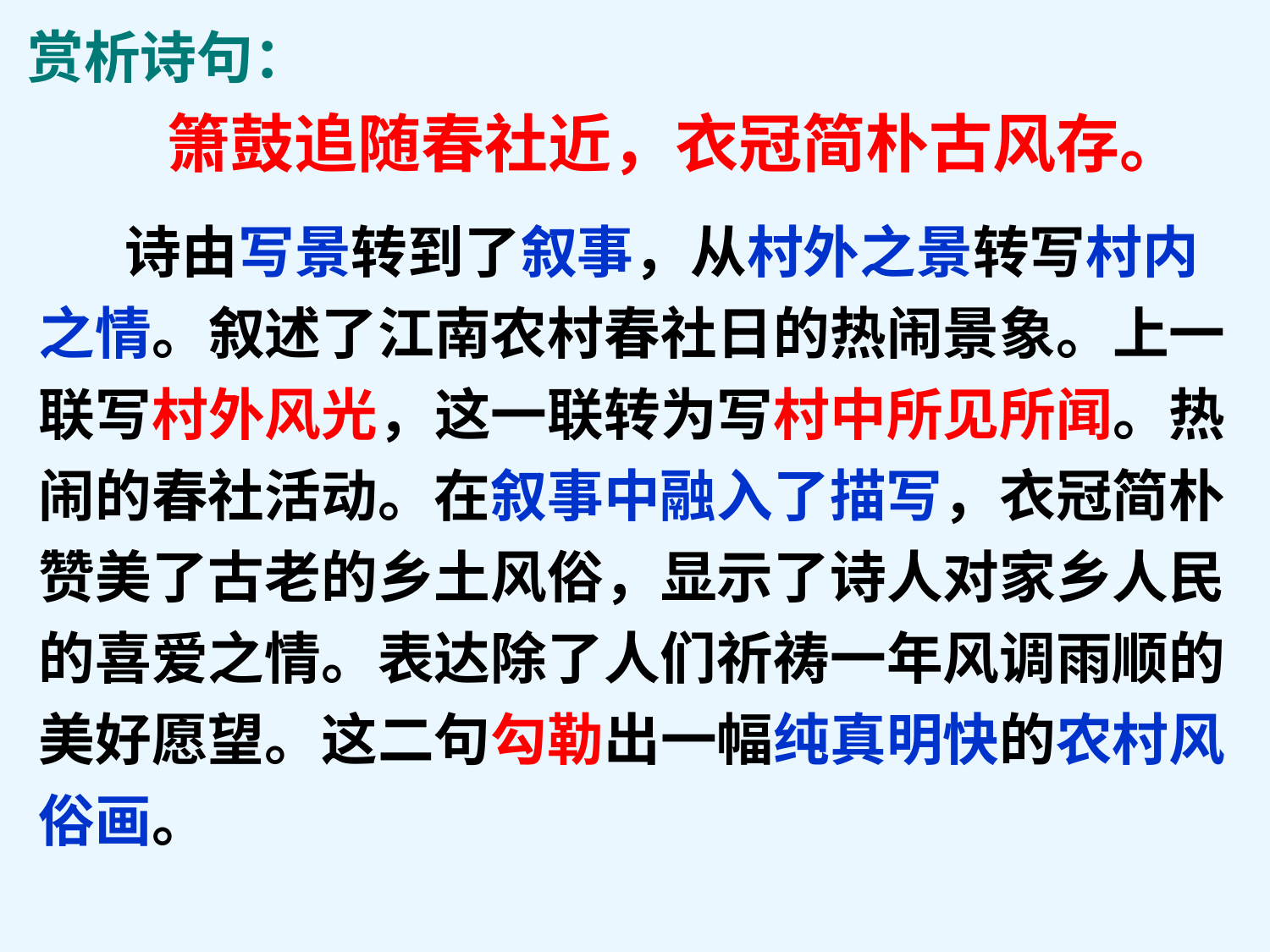

赏析诗句：
 箫鼓追随春社近，衣冠简朴古风存。
        诗由写景转到了叙事，从村外之景转写村内之情。叙述了江南农村春社日的热闹景象。上一联写村外风光，这一联转为写村中所见所闻。热闹的春社活动。在叙事中融入了描写，衣冠简朴赞美了古老的乡土风俗，显示了诗人对家乡人民的喜爱之情。表达除了人们祈祷一年风调雨顺的美好愿望。这二句勾勒出一幅纯真明快的农村风俗画。